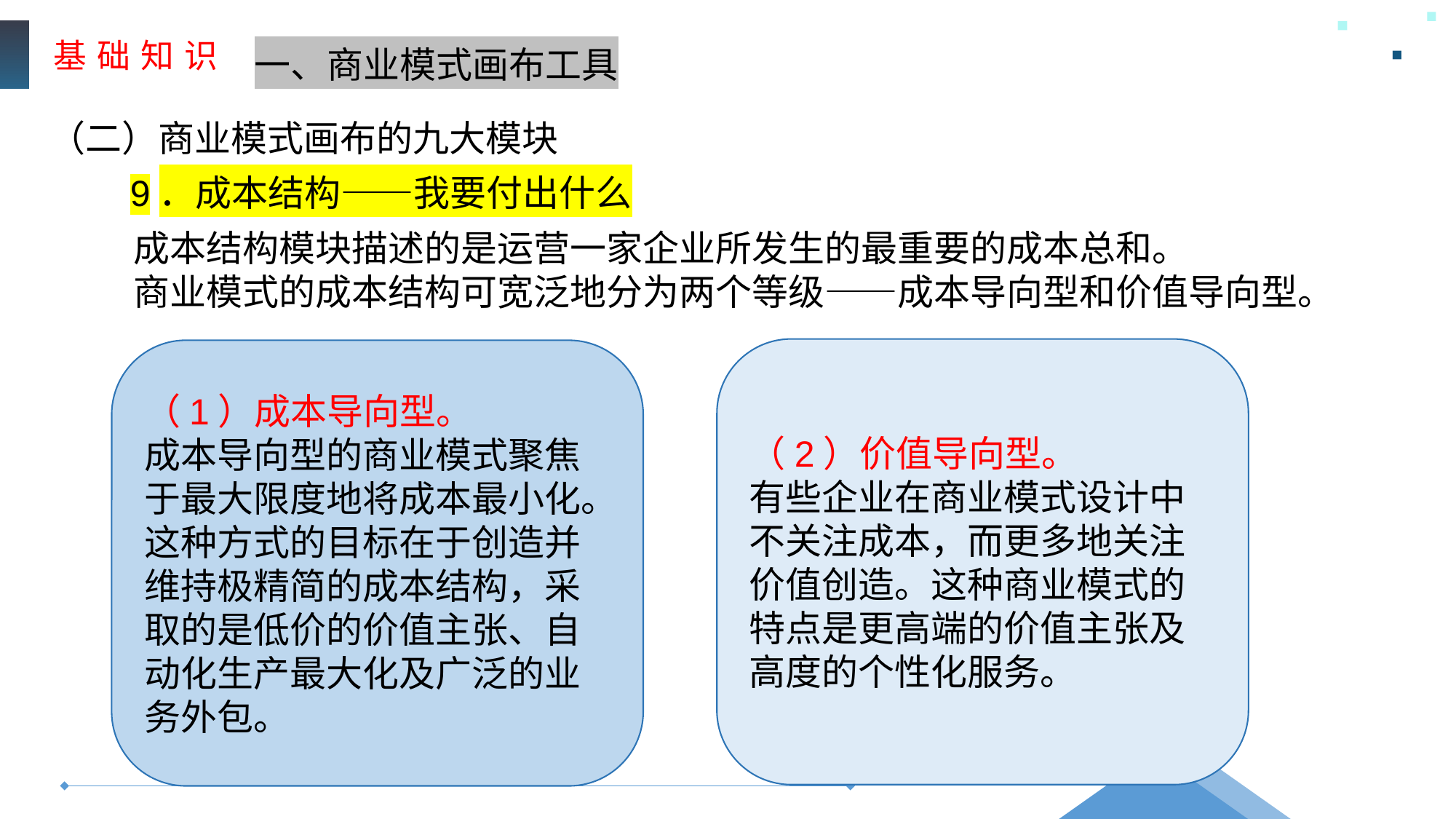

基 础 知 识

一、商业模式画布工具
（二）商业模式画布的九大模块
9．成本结构——我要付出什么
成本结构模块描述的是运营一家企业所发生的最重要的成本总和。
商业模式的成本结构可宽泛地分为两个等级——成本导向型和价值导向型。
（2）价值导向型。
有些企业在商业模式设计中不关注成本，而更多地关注价值创造。这种商业模式的特点是更高端的价值主张及高度的个性化服务。

（1）成本导向型。
成本导向型的商业模式聚焦于最大限度地将成本最小化。这种方式的目标在于创造并维持极精简的成本结构，采取的是低价的价值主张、自动化生产最大化及广泛的业务外包。